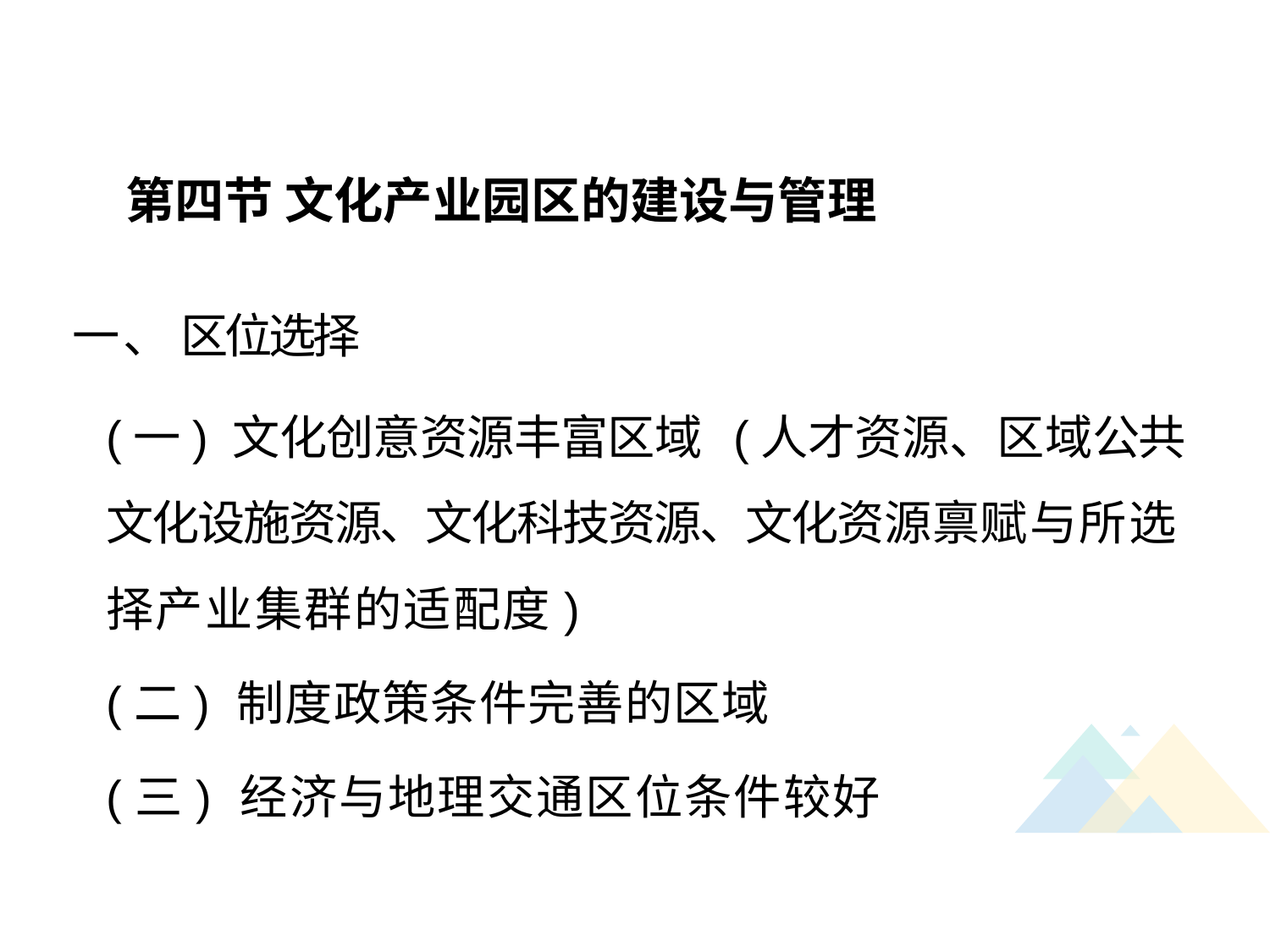

第四节 文化产业园区的建设与管理

一 、  区位选择
(一) 文化创意资源丰富区域  (人才资源、区域公共文化设施资源、文化科技资源、文化资源禀赋与所选择产业集群的适配度)
(二) 制度政策条件完善的区域
(三) 经济与地理交通区位条件较好